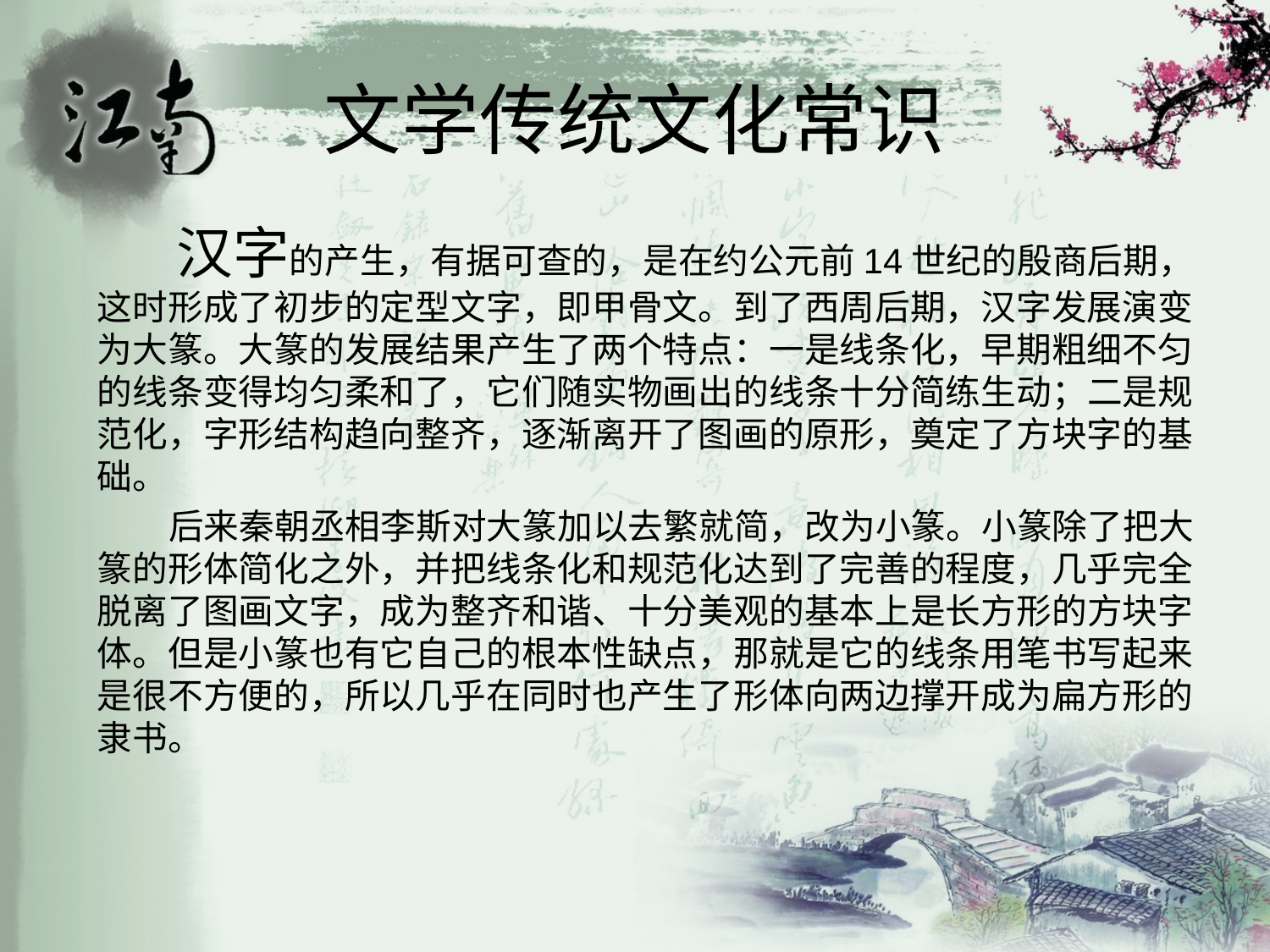

# 文学传统文化常识
         汉字的产生，有据可查的，是在约公元前14世纪的殷商后期，这时形成了初步的定型文字，即甲骨文。到了西周后期，汉字发展演变为大篆。大篆的发展结果产生了两个特点：一是线条化，早期粗细不匀的线条变得均匀柔和了，它们随实物画出的线条十分简练生动；二是规范化，字形结构趋向整齐，逐渐离开了图画的原形，奠定了方块字的基础。
        后来秦朝丞相李斯对大篆加以去繁就简，改为小篆。小篆除了把大篆的形体简化之外，并把线条化和规范化达到了完善的程度，几乎完全脱离了图画文字，成为整齐和谐、十分美观的基本上是长方形的方块字体。但是小篆也有它自己的根本性缺点，那就是它的线条用笔书写起来是很不方便的，所以几乎在同时也产生了形体向两边撑开成为扁方形的隶书。